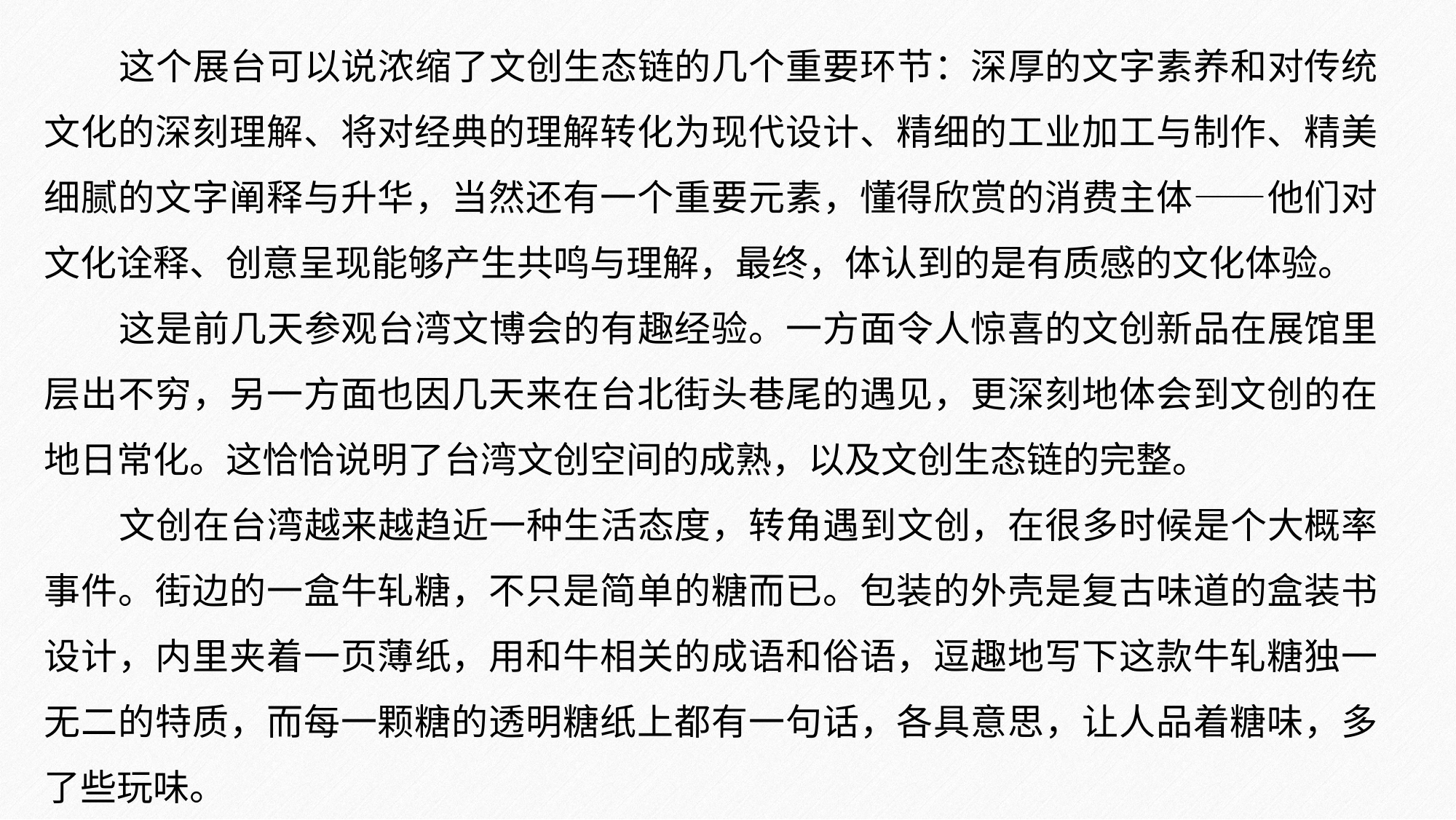

这个展台可以说浓缩了文创生态链的几个重要环节：深厚的文字素养和对传统文化的深刻理解、将对经典的理解转化为现代设计、精细的工业加工与制作、精美细腻的文字阐释与升华，当然还有一个重要元素，懂得欣赏的消费主体——他们对文化诠释、创意呈现能够产生共鸣与理解，最终，体认到的是有质感的文化体验。
这是前几天参观台湾文博会的有趣经验。一方面令人惊喜的文创新品在展馆里层出不穷，另一方面也因几天来在台北街头巷尾的遇见，更深刻地体会到文创的在地日常化。这恰恰说明了台湾文创空间的成熟，以及文创生态链的完整。
文创在台湾越来越趋近一种生活态度，转角遇到文创，在很多时候是个大概率事件。街边的一盒牛轧糖，不只是简单的糖而已。包装的外壳是复古味道的盒装书设计，内里夹着一页薄纸，用和牛相关的成语和俗语，逗趣地写下这款牛轧糖独一无二的特质，而每一颗糖的透明糖纸上都有一句话，各具意思，让人品着糖味，多了些玩味。